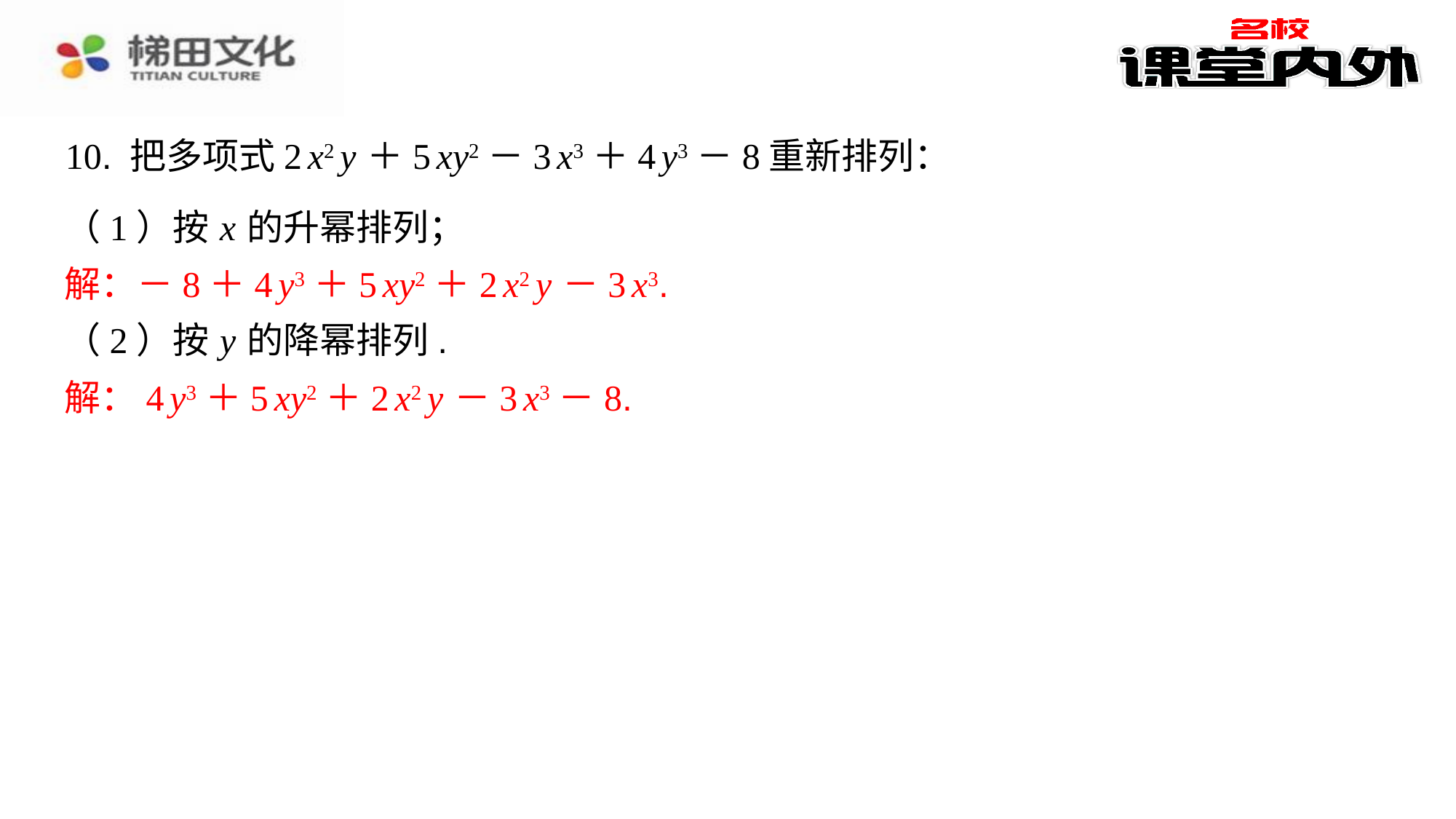

10. 把多项式2 x2 y ＋5 xy2－3 x3＋4 y3－8重新排列：
（1）按 x 的升幂排列；
解：－8＋4 y3＋5 xy2＋2 x2 y －3 x3.
（2）按 y 的降幂排列.
解：4 y3＋5 xy2＋2 x2 y －3 x3－8.
解：－8＋4 y3＋5 xy2＋2 x2 y －3 x3.
解：4 y3＋5 xy2＋2 x2 y －3 x3－8.